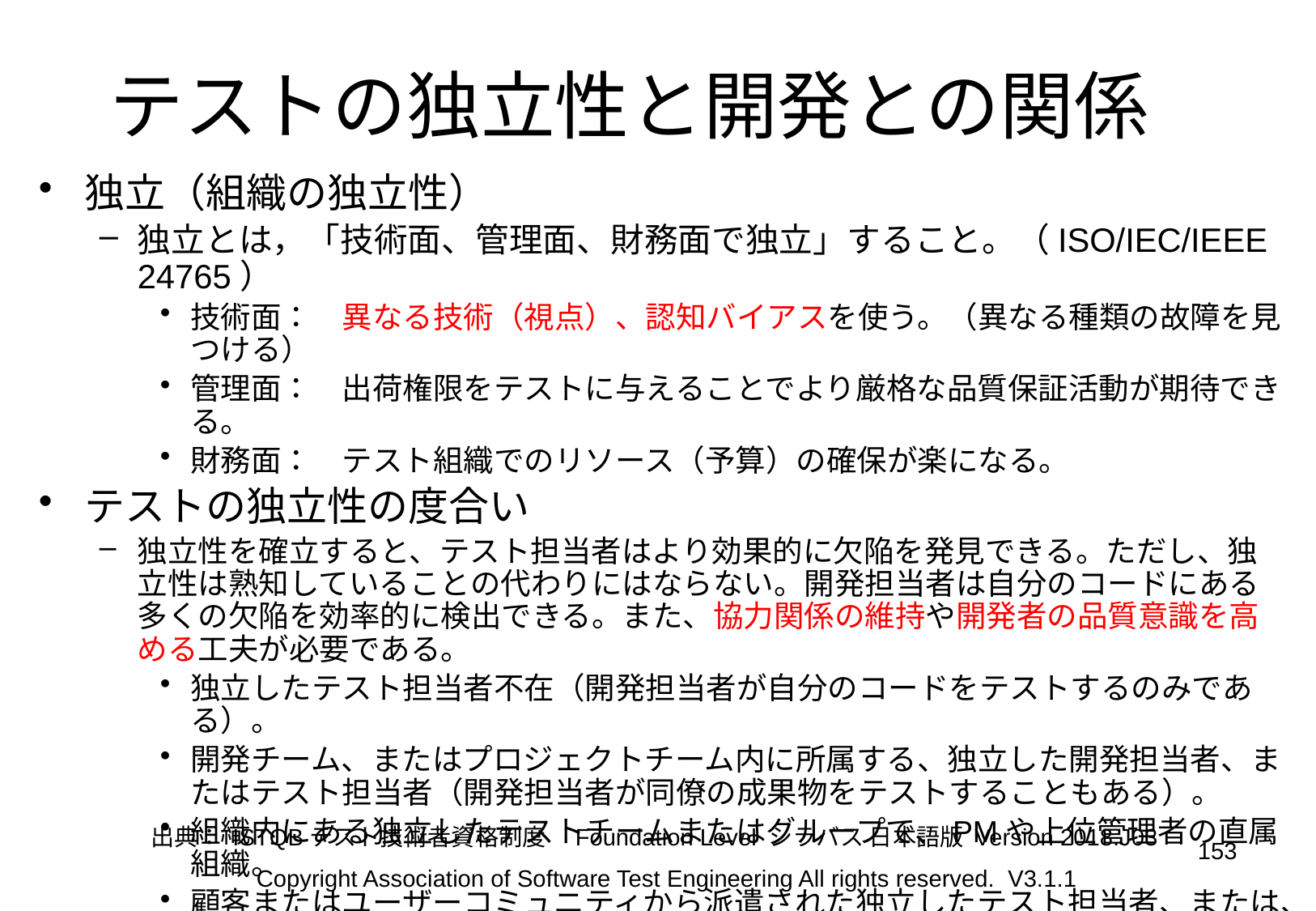

テストの独立性と開発との関係
独立（組織の独立性）
独立とは，「技術面、管理面、財務面で独立」すること。（ISO/IEC/IEEE 24765）
技術面：　異なる技術（視点）、認知バイアスを使う。（異なる種類の故障を見つける）
管理面：　出荷権限をテストに与えることでより厳格な品質保証活動が期待できる。
財務面：　テスト組織でのリソース（予算）の確保が楽になる。
テストの独立性の度合い
独立性を確立すると、テスト担当者はより効果的に欠陥を発見できる。ただし、独立性は熟知していることの代わりにはならない。開発担当者は自分のコードにある多くの欠陥を効率的に検出できる。また、協力関係の維持や開発者の品質意識を高める工夫が必要である。
独立したテスト担当者不在（開発担当者が自分のコードをテストするのみである）。
開発チーム、またはプロジェクトチーム内に所属する、独立した開発担当者、またはテスト担当者（開発担当者が同僚の成果物をテストすることもある）。
組織内にある独立したテストチームまたはグループで、PMや上位管理者の直属組織。
顧客またはユーザーコミュニティから派遣された独立したテスト担当者、または、使用性、セキュリティ、標準適合など、特定のテストタイプを専門に行うテスト担当者。
組織外の独立したテスト担当者。オンサイトまたはオフサイトで作業する。
出典： ISTQBテスト技術者資格制度　Foundation Level シラバス 日本語版 Version 2018.J03
153
Copyright Association of Software Test Engineering All rights reserved.  V3.1.1